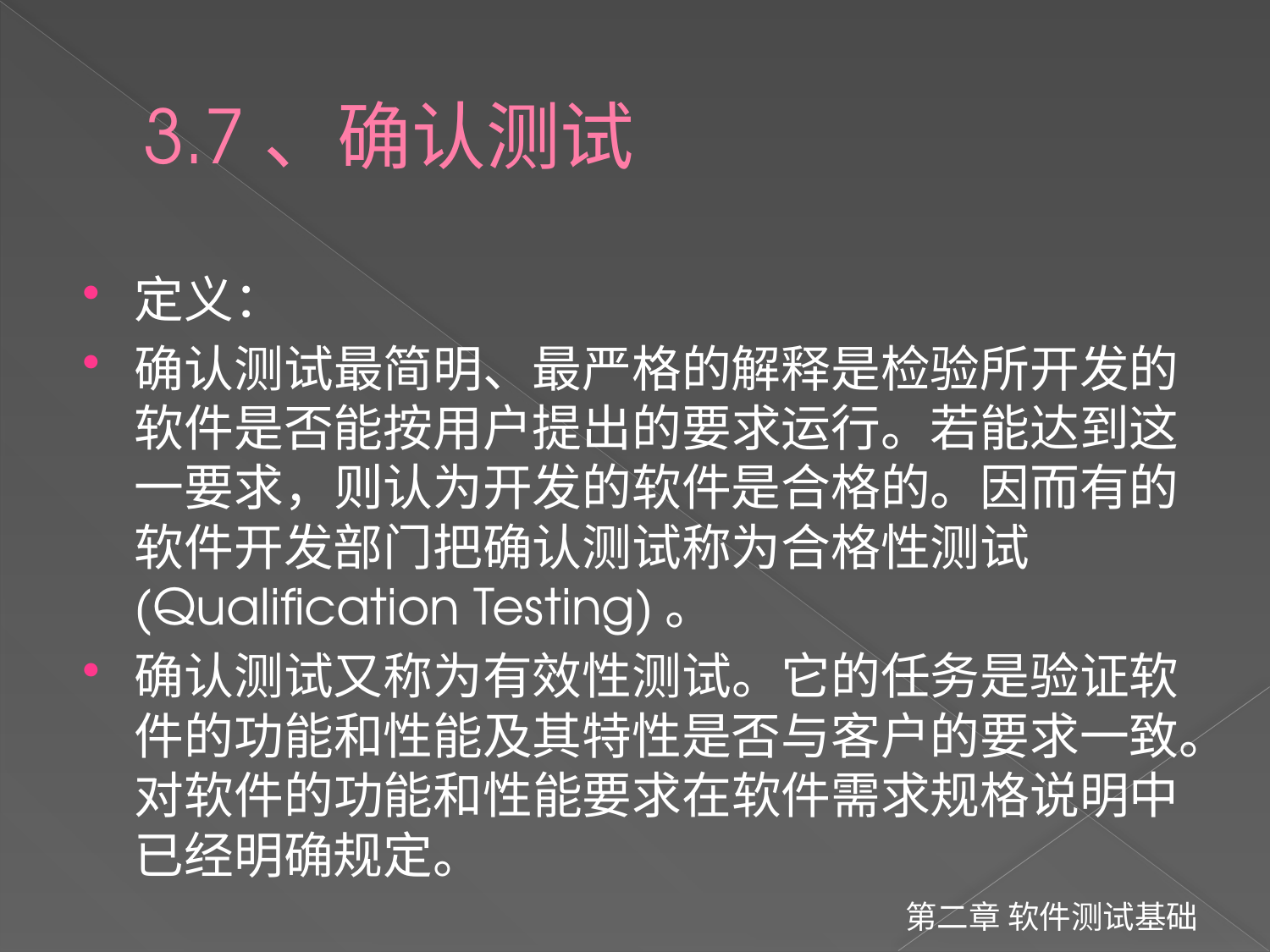

# 3.7、确认测试
定义：
确认测试最简明、最严格的解释是检验所开发的软件是否能按用户提出的要求运行。若能达到这一要求，则认为开发的软件是合格的。因而有的软件开发部门把确认测试称为合格性测试(Qualification Testing)。
确认测试又称为有效性测试。它的任务是验证软件的功能和性能及其特性是否与客户的要求一致。对软件的功能和性能要求在软件需求规格说明中已经明确规定。